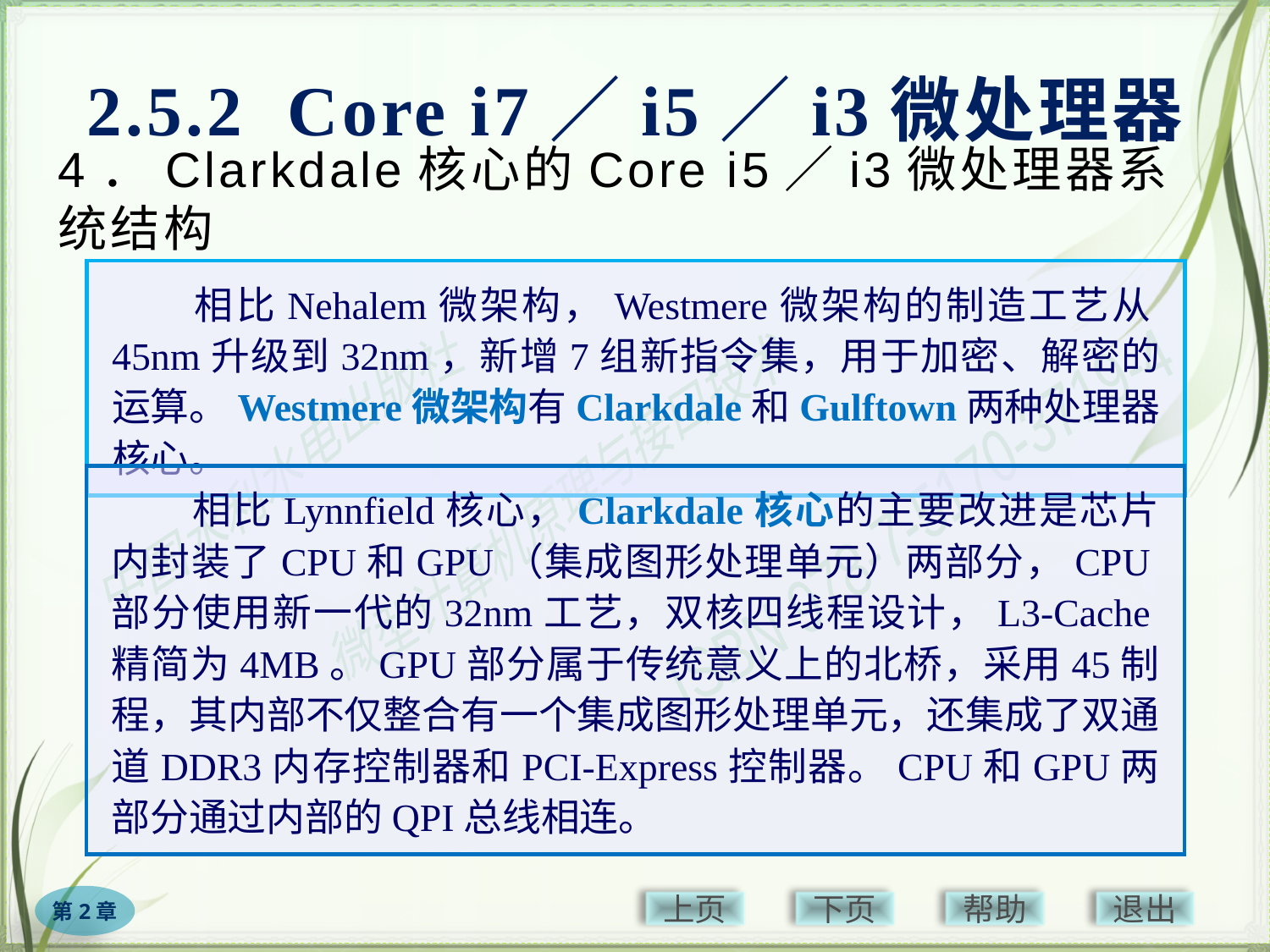

2.5.2  Core i7／i5／i3微处理器
# 4．Clarkdale核心的Core i5／i3微处理器系统结构
　　相比Nehalem微架构，Westmere微架构的制造工艺从45nm升级到32nm，新增7组新指令集，用于加密、解密的运算。Westmere微架构有Clarkdale和Gulftown两种处理器核心。
　　相比Lynnfield核心，Clarkdale核心的主要改进是芯片内封装了CPU和GPU（集成图形处理单元）两部分，CPU部分使用新一代的32nm工艺，双核四线程设计，L3-Cache精简为4MB。GPU部分属于传统意义上的北桥，采用45制程，其内部不仅整合有一个集成图形处理单元，还集成了双通道DDR3内存控制器和PCI-Express控制器。CPU和GPU两部分通过内部的QPI总线相连。